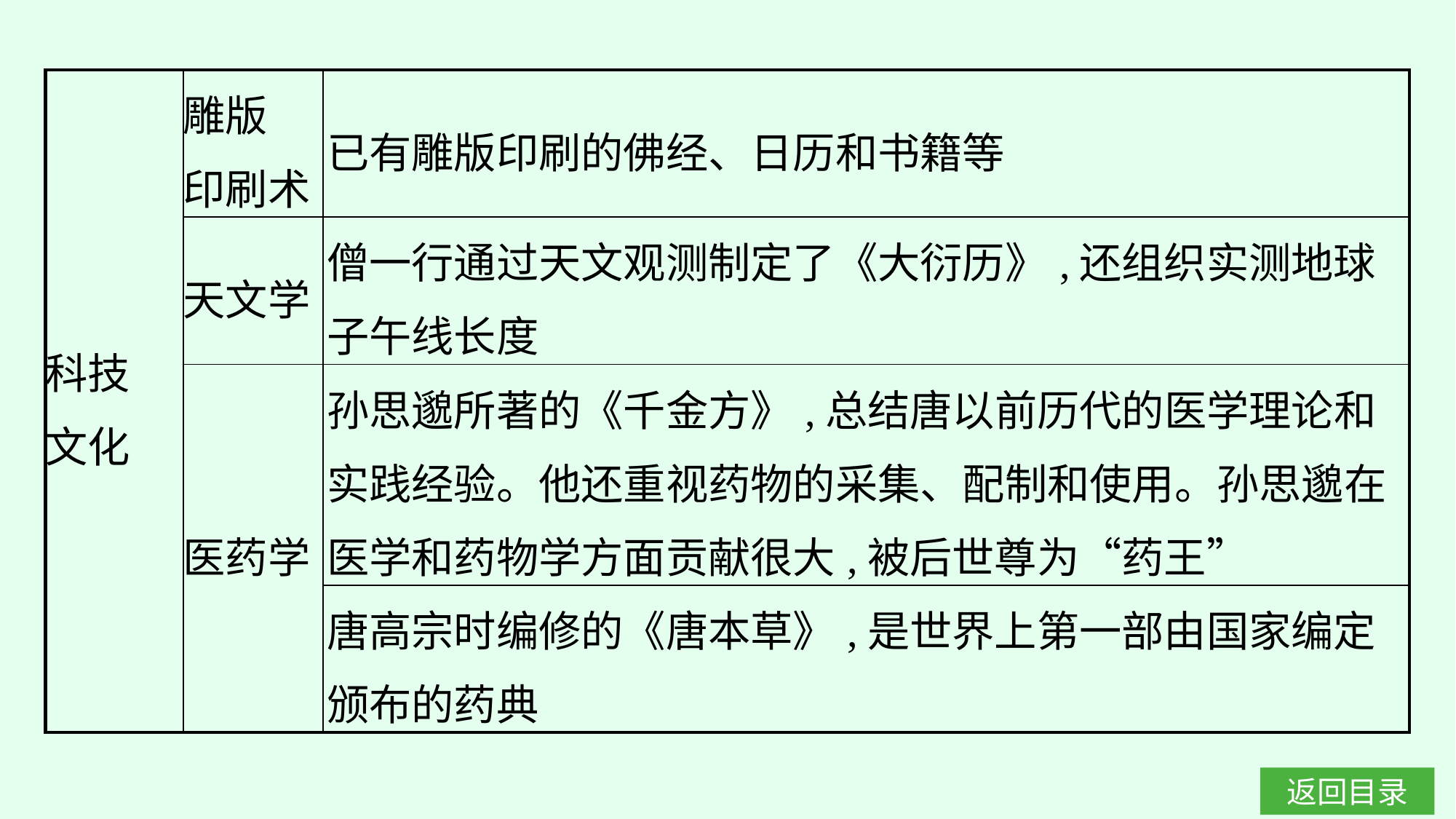

| 科技 文化 | 雕版 印刷术 | 已有雕版印刷的佛经、日历和书籍等 |
| --- | --- | --- |
|  | 天文学 | 僧一行通过天文观测制定了《大衍历》,还组织实测地球子午线长度 |
|  | 医药学 | 孙思邈所著的《千金方》,总结唐以前历代的医学理论和实践经验。他还重视药物的采集、配制和使用。孙思邈在医学和药物学方面贡献很大,被后世尊为“药王” |
|  |  | 唐高宗时编修的《唐本草》,是世界上第一部由国家编定颁布的药典 |